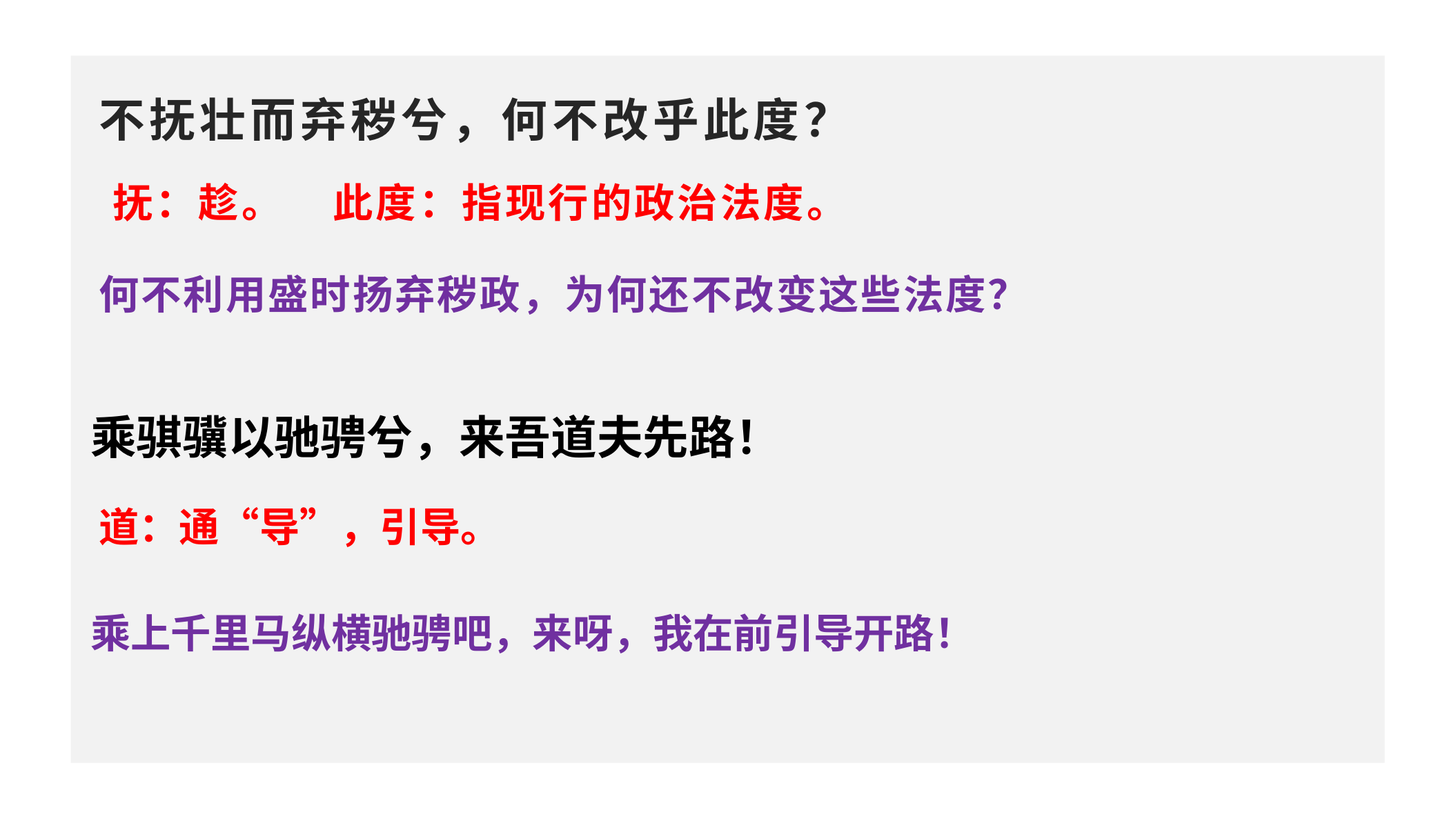

不抚壮而弃秽兮，何不改乎此度？
抚：趁。    此度：指现行的政治法度。
何不利用盛时扬弃秽政，为何还不改变这些法度？

乘骐骥以驰骋兮，来吾道夫先路！
道：通“导”，引导。
乘上千里马纵横驰骋吧，来呀，我在前引导开路！